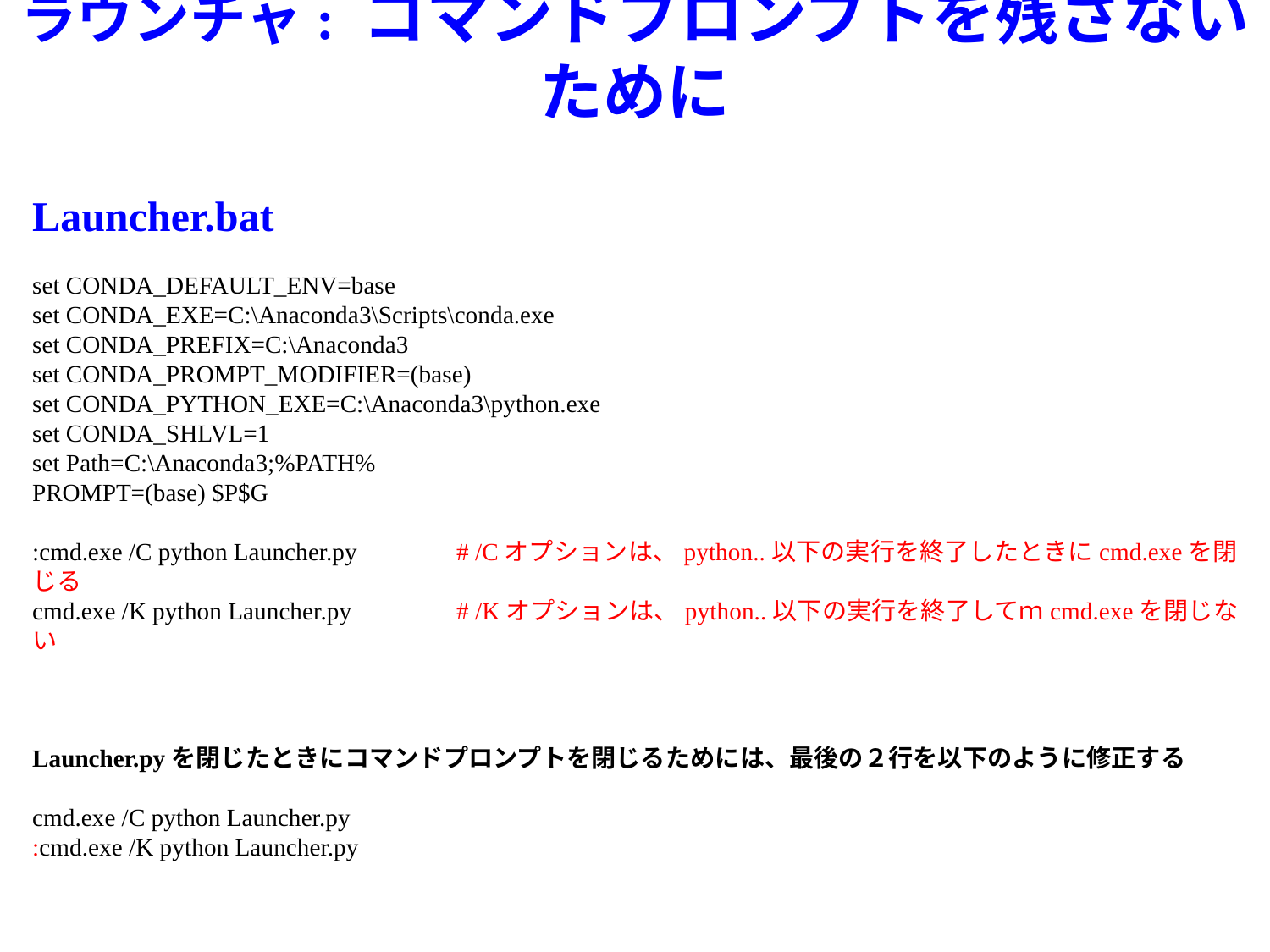

# ラウンチャ: コマンドプロンプトを残さないために
Launcher.bat

set CONDA_DEFAULT_ENV=base
set CONDA_EXE=C:\Anaconda3\Scripts\conda.exe
set CONDA_PREFIX=C:\Anaconda3
set CONDA_PROMPT_MODIFIER=(base)
set CONDA_PYTHON_EXE=C:\Anaconda3\python.exe
set CONDA_SHLVL=1
set Path=C:\Anaconda3;%PATH%
PROMPT=(base) $P$G

:cmd.exe /C python Launcher.py	# /Cオプションは、python..以下の実行を終了したときにcmd.exeを閉じる
cmd.exe /K python Launcher.py	# /Kオプションは、python..以下の実行を終了してｍcmd.exeを閉じない

Launcher.pyを閉じたときにコマンドプロンプトを閉じるためには、最後の２行を以下のように修正する

cmd.exe /C python Launcher.py
:cmd.exe /K python Launcher.py